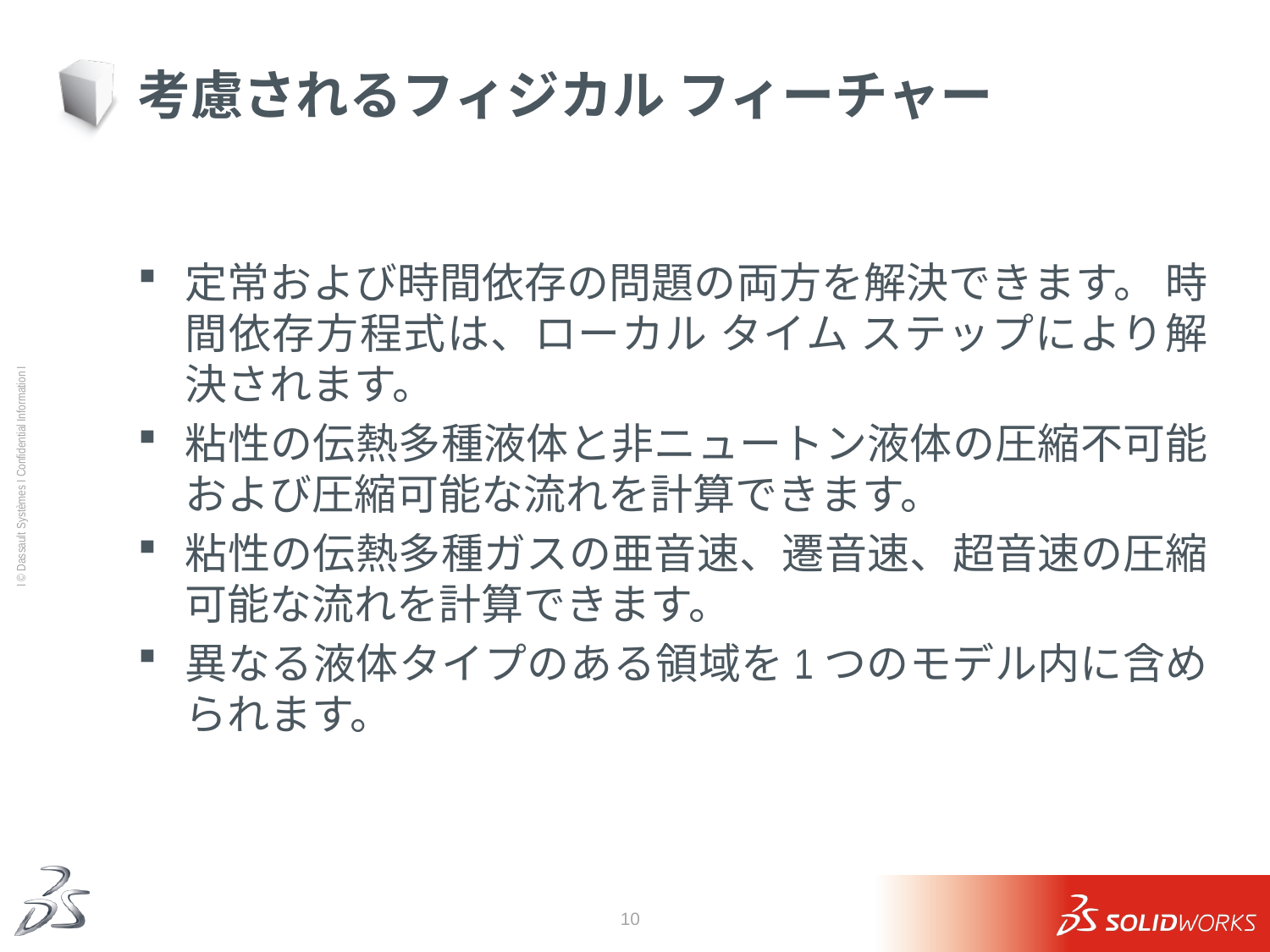

# 考慮されるフィジカル フィーチャー
定常および時間依存の問題の両方を解決できます。 時間依存方程式は、ローカル タイム ステップにより解決されます。
粘性の伝熱多種液体と非ニュートン液体の圧縮不可能および圧縮可能な流れを計算できます。
粘性の伝熱多種ガスの亜音速、遷音速、超音速の圧縮可能な流れを計算できます。
異なる液体タイプのある領域を1つのモデル内に含められます。